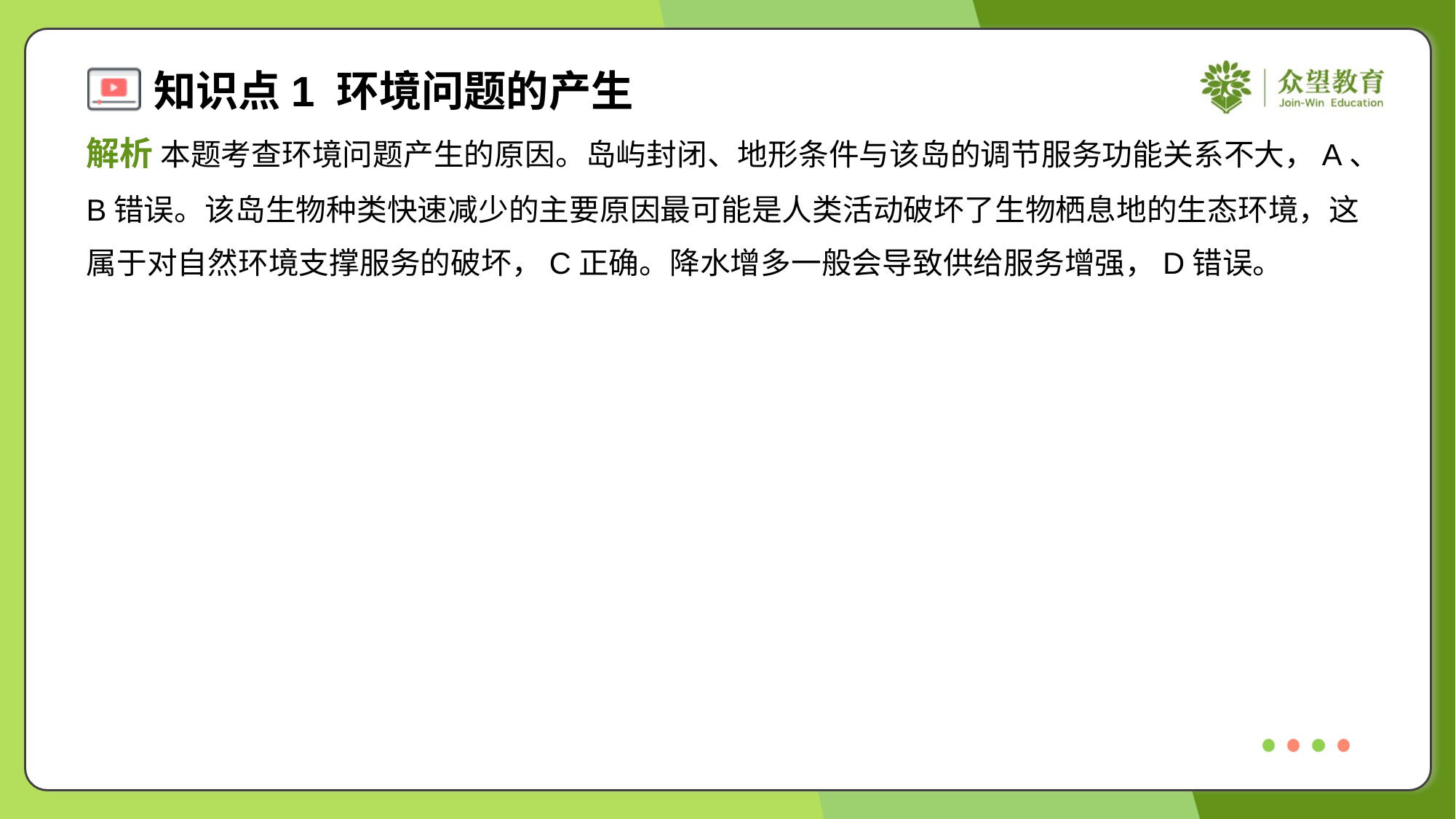

解析 本题考查环境问题产生的原因。岛屿封闭、地形条件与该岛的调节服务功能关系不大，A、
B错误。该岛生物种类快速减少的主要原因最可能是人类活动破坏了生物栖息地的生态环境，这
属于对自然环境支撑服务的破坏，C正确。降水增多一般会导致供给服务增强，D错误。